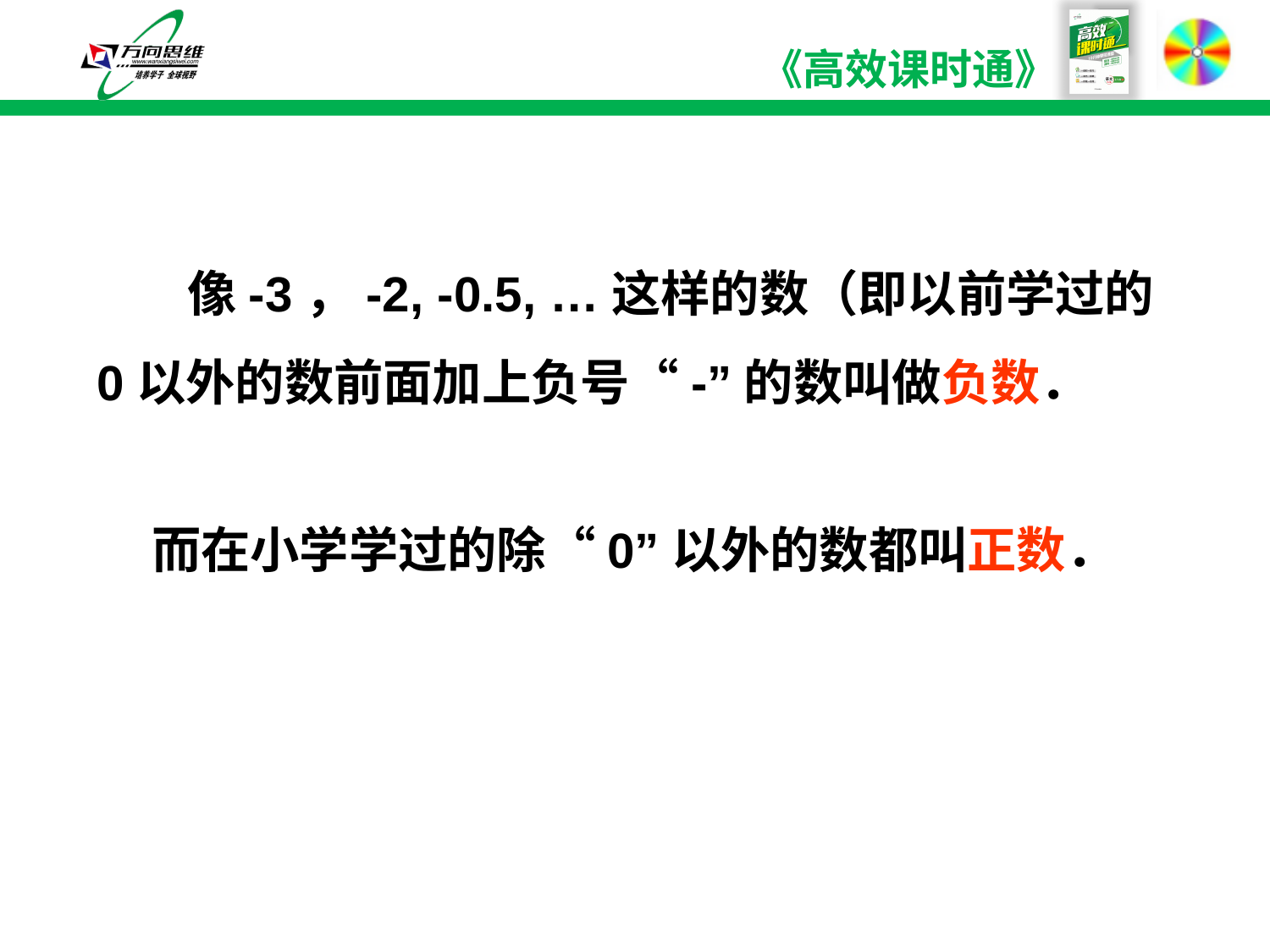

像-3，-2, -0.5, …这样的数（即以前学过的0以外的数前面加上负号“-”的数叫做负数．
  而在小学学过的除“0”以外的数都叫正数．